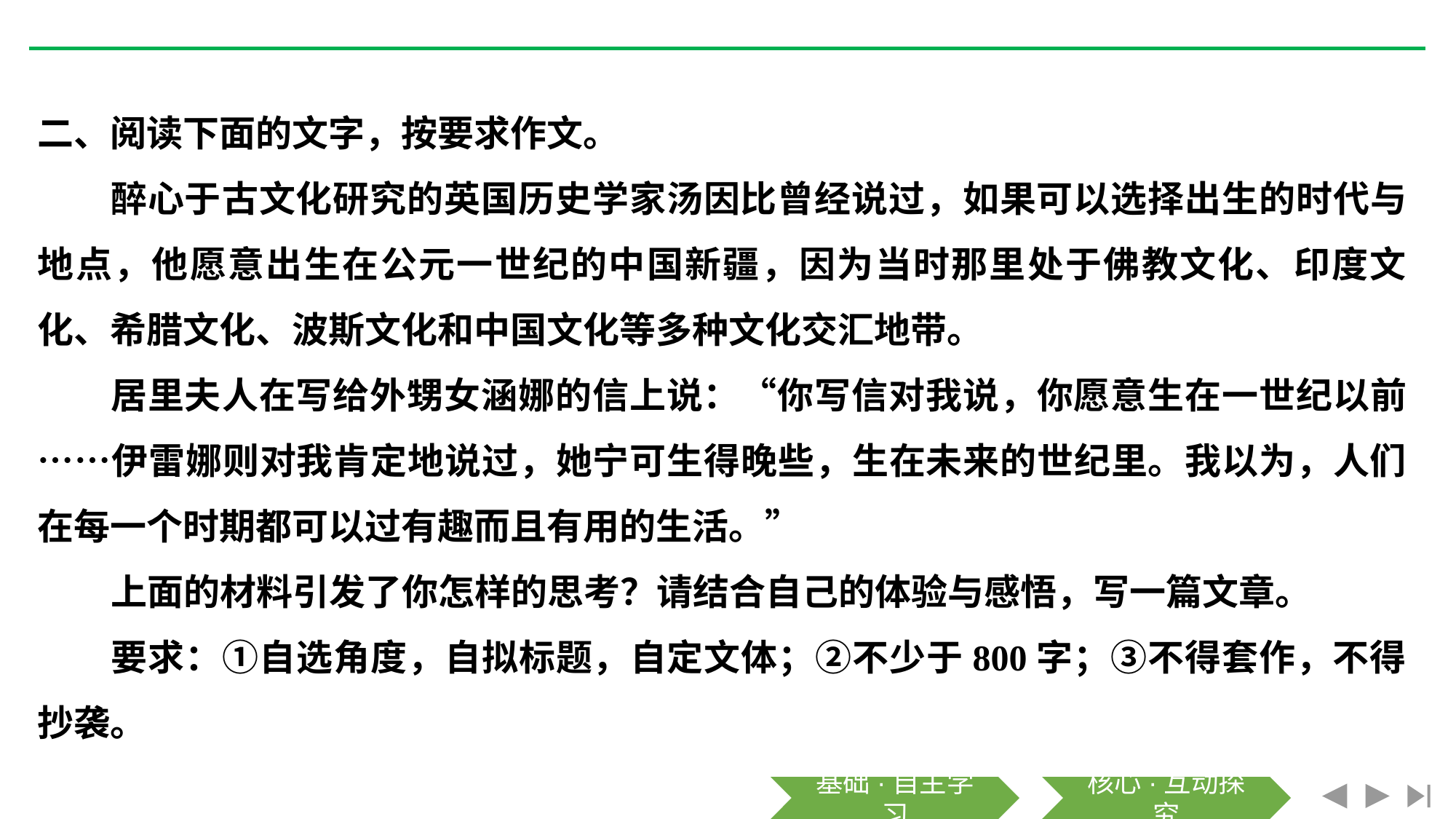

二、阅读下面的文字，按要求作文。
醉心于古文化研究的英国历史学家汤因比曾经说过，如果可以选择出生的时代与地点，他愿意出生在公元一世纪的中国新疆，因为当时那里处于佛教文化、印度文化、希腊文化、波斯文化和中国文化等多种文化交汇地带。
居里夫人在写给外甥女涵娜的信上说：“你写信对我说，你愿意生在一世纪以前……伊雷娜则对我肯定地说过，她宁可生得晚些，生在未来的世纪里。我以为，人们在每一个时期都可以过有趣而且有用的生活。”
上面的材料引发了你怎样的思考？请结合自己的体验与感悟，写一篇文章。
要求：①自选角度，自拟标题，自定文体；②不少于800字；③不得套作，不得抄袭。